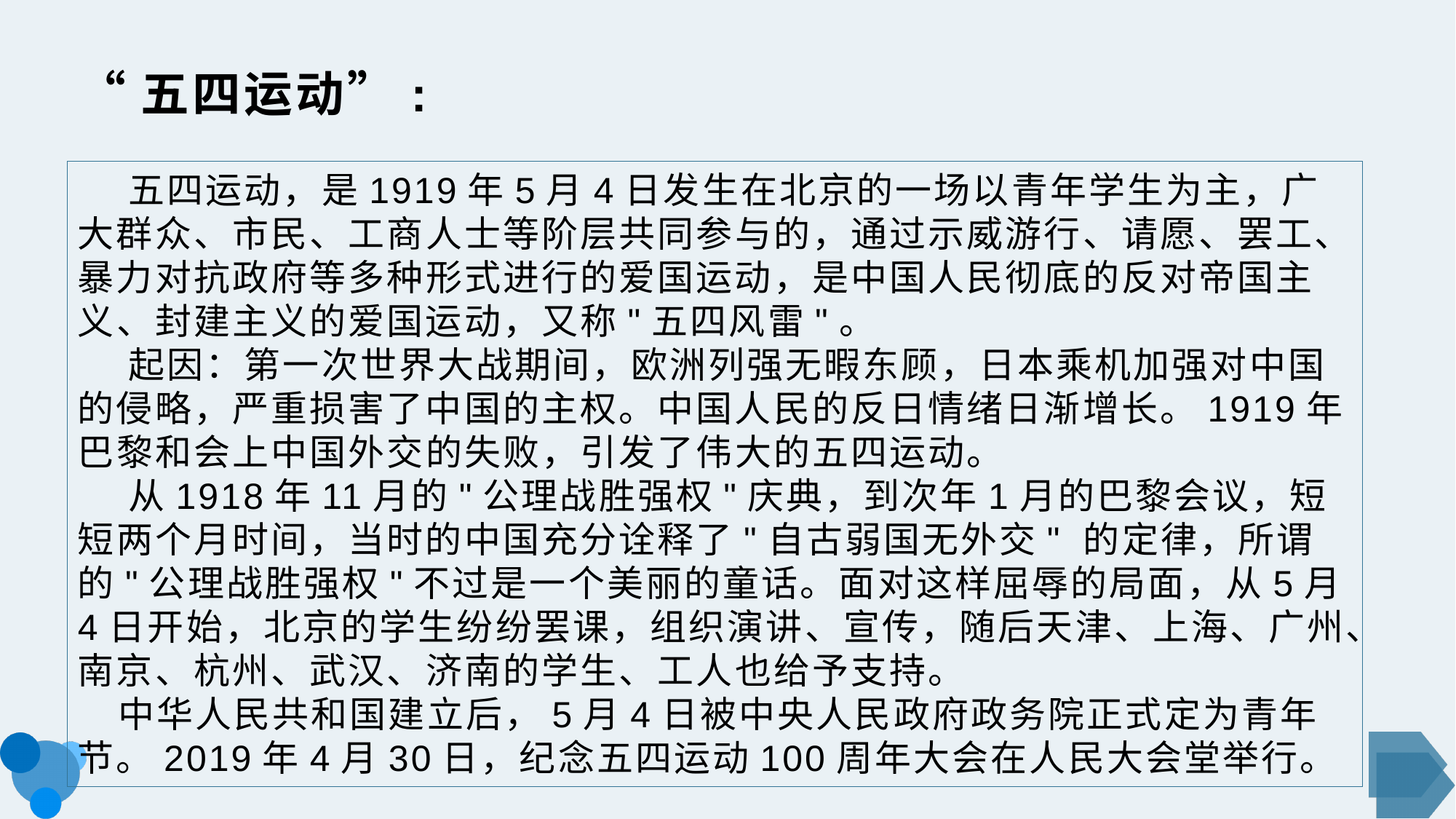

# “五四运动”:
    五四运动，是1919年5月4日发生在北京的一场以青年学生为主，广大群众、市民、工商人士等阶层共同参与的，通过示威游行、请愿、罢工、暴力对抗政府等多种形式进行的爱国运动，是中国人民彻底的反对帝国主义、封建主义的爱国运动，又称"五四风雷"。
    起因：第一次世界大战期间，欧洲列强无暇东顾，日本乘机加强对中国的侵略，严重损害了中国的主权。中国人民的反日情绪日渐增长。1919年巴黎和会上中国外交的失败，引发了伟大的五四运动。
    从1918年11月的"公理战胜强权"庆典，到次年1月的巴黎会议，短短两个月时间，当时的中国充分诠释了"自古弱国无外交" 的定律，所谓的"公理战胜强权"不过是一个美丽的童话。面对这样屈辱的局面，从5月4日开始，北京的学生纷纷罢课，组织演讲、宣传，随后天津、上海、广州、南京、杭州、武汉、济南的学生、工人也给予支持。
   中华人民共和国建立后，5月4日被中央人民政府政务院正式定为青年节。2019年4月30日，纪念五四运动100周年大会在人民大会堂举行。